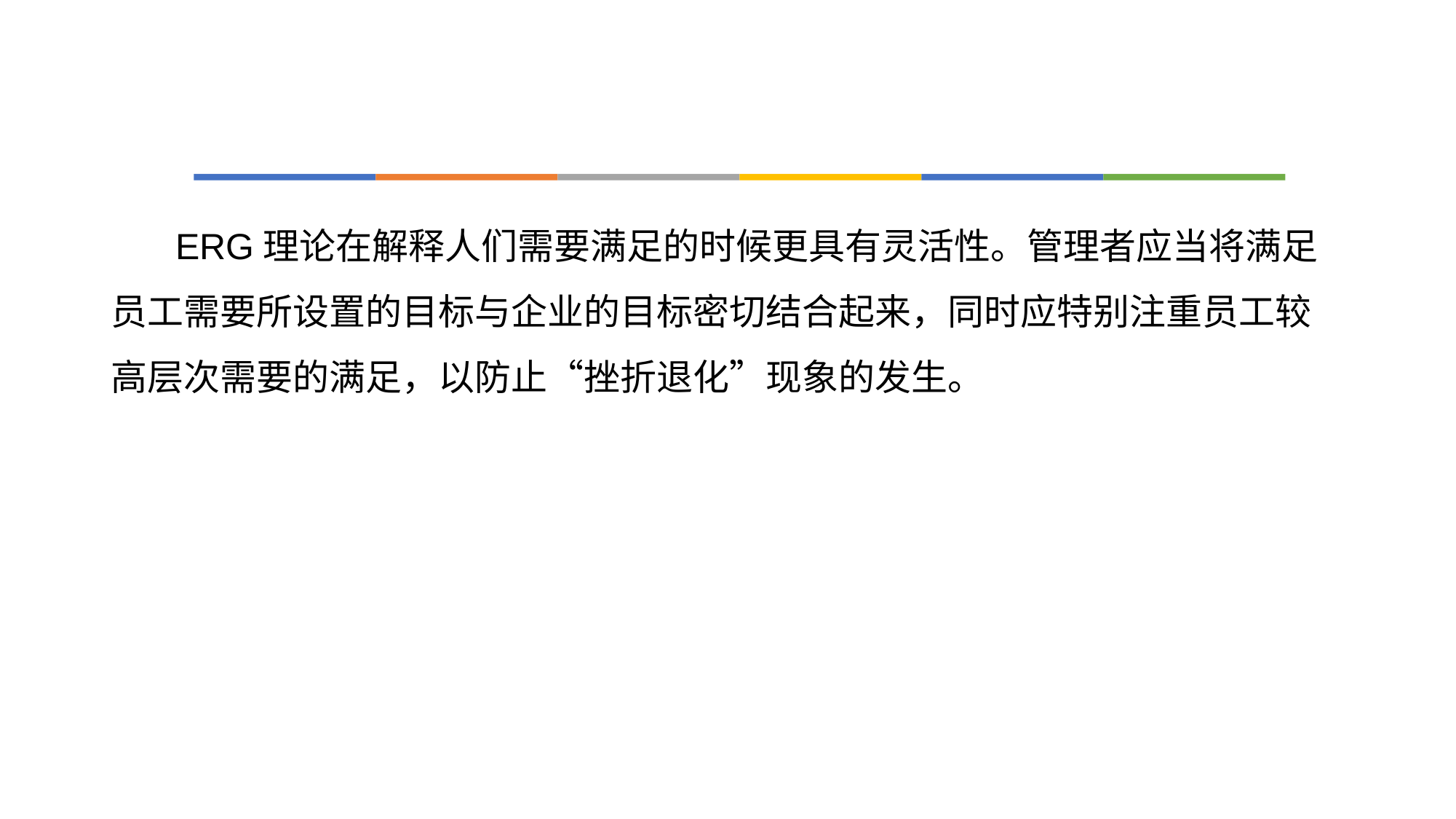

#
ERG理论在解释人们需要满足的时候更具有灵活性。管理者应当将满足员工需要所设置的目标与企业的目标密切结合起来，同时应特别注重员工较高层次需要的满足，以防止“挫折退化”现象的发生。